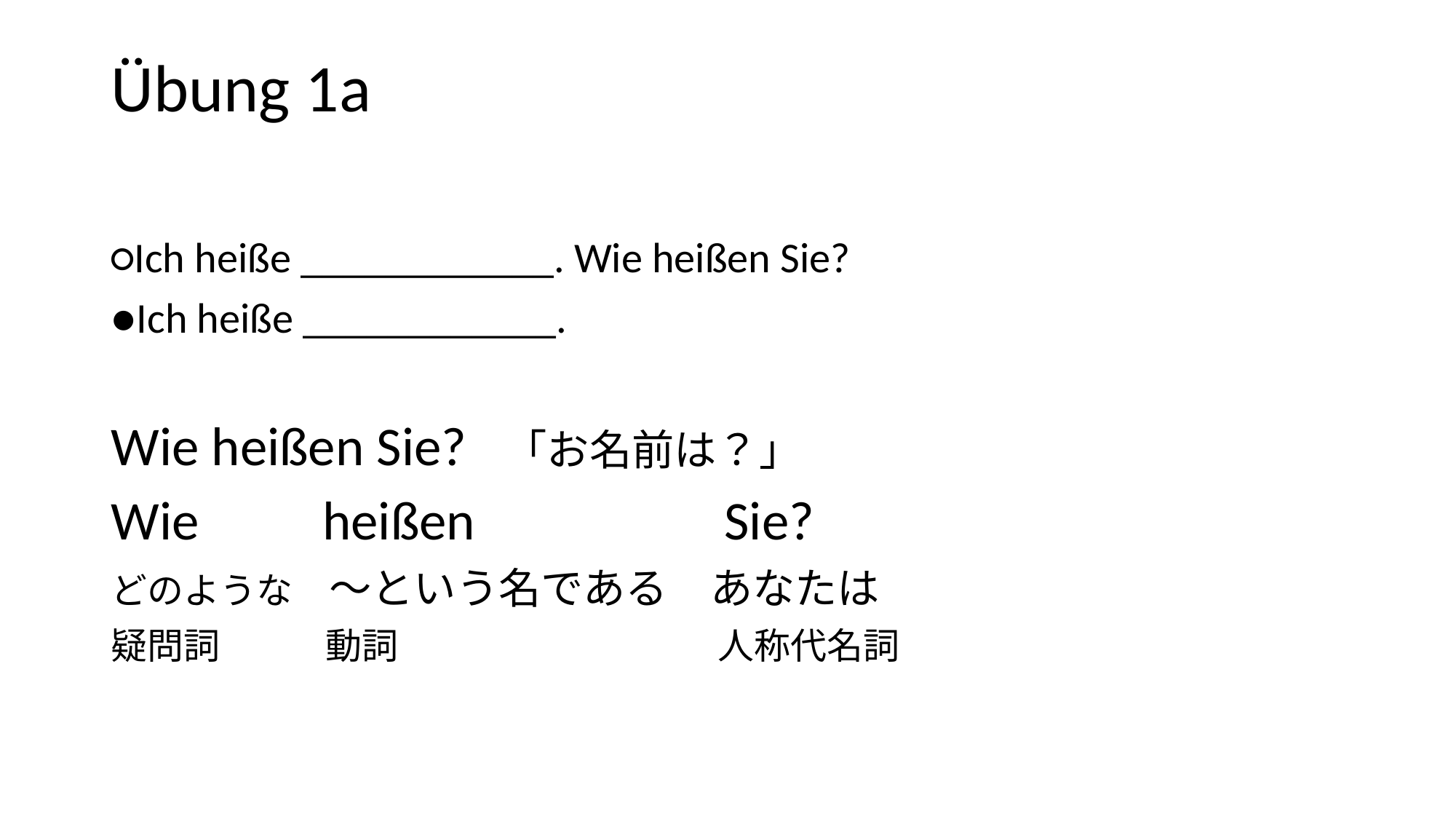

# Übung 1a

○Ich heiße ____________. Wie heißen Sie?
●Ich heiße ____________.

Wie heißen Sie?  「お名前は？」
Wie          heißen       	　Sie?
どのような	〜という名である　あなたは
疑問詞　　    動詞			　   人称代名詞